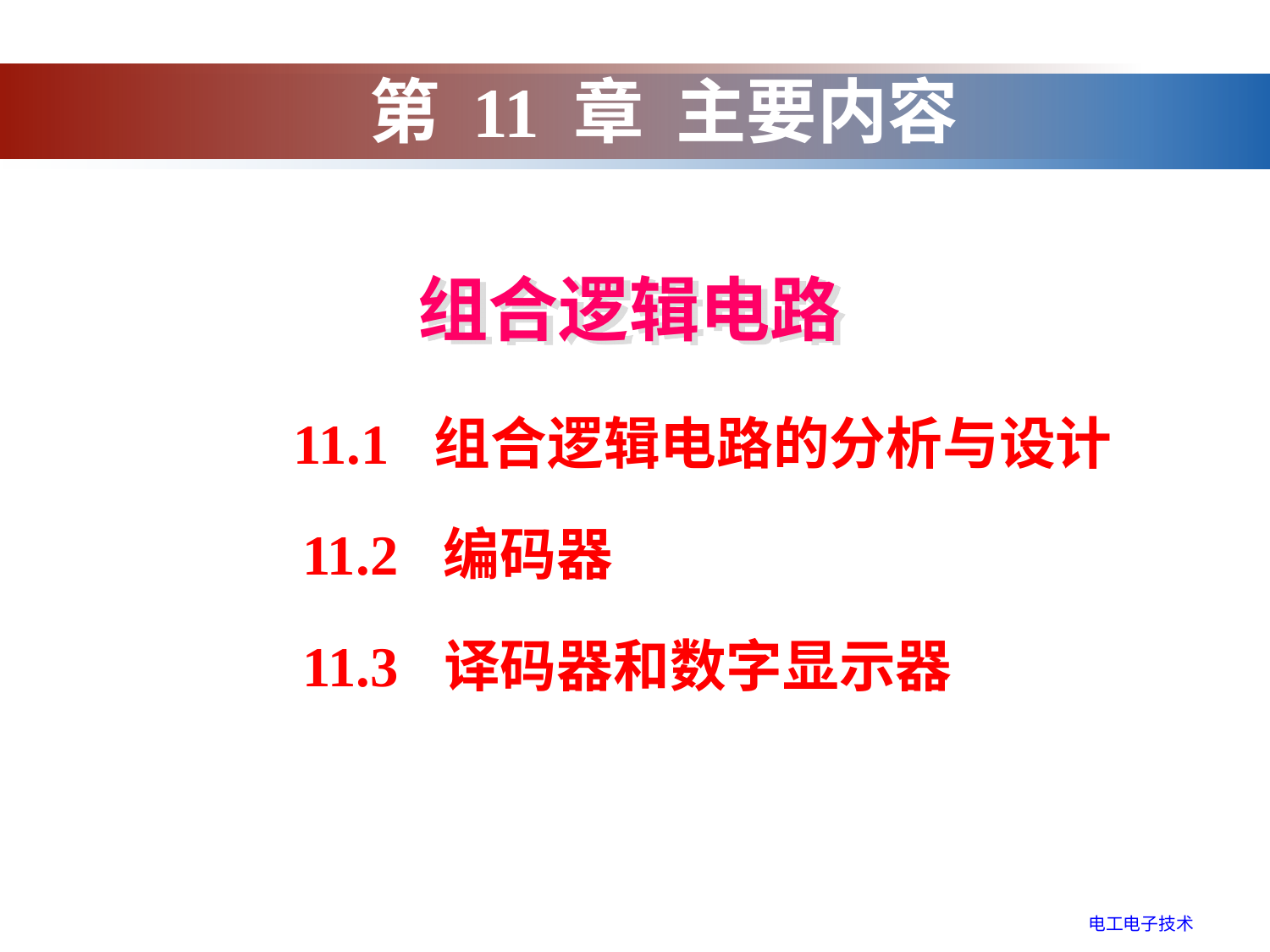

第 11 章  主要内容
组合逻辑电路
11.1  组合逻辑电路的分析与设计
11.2  编码器
11.3  译码器和数字显示器
电工电子技术